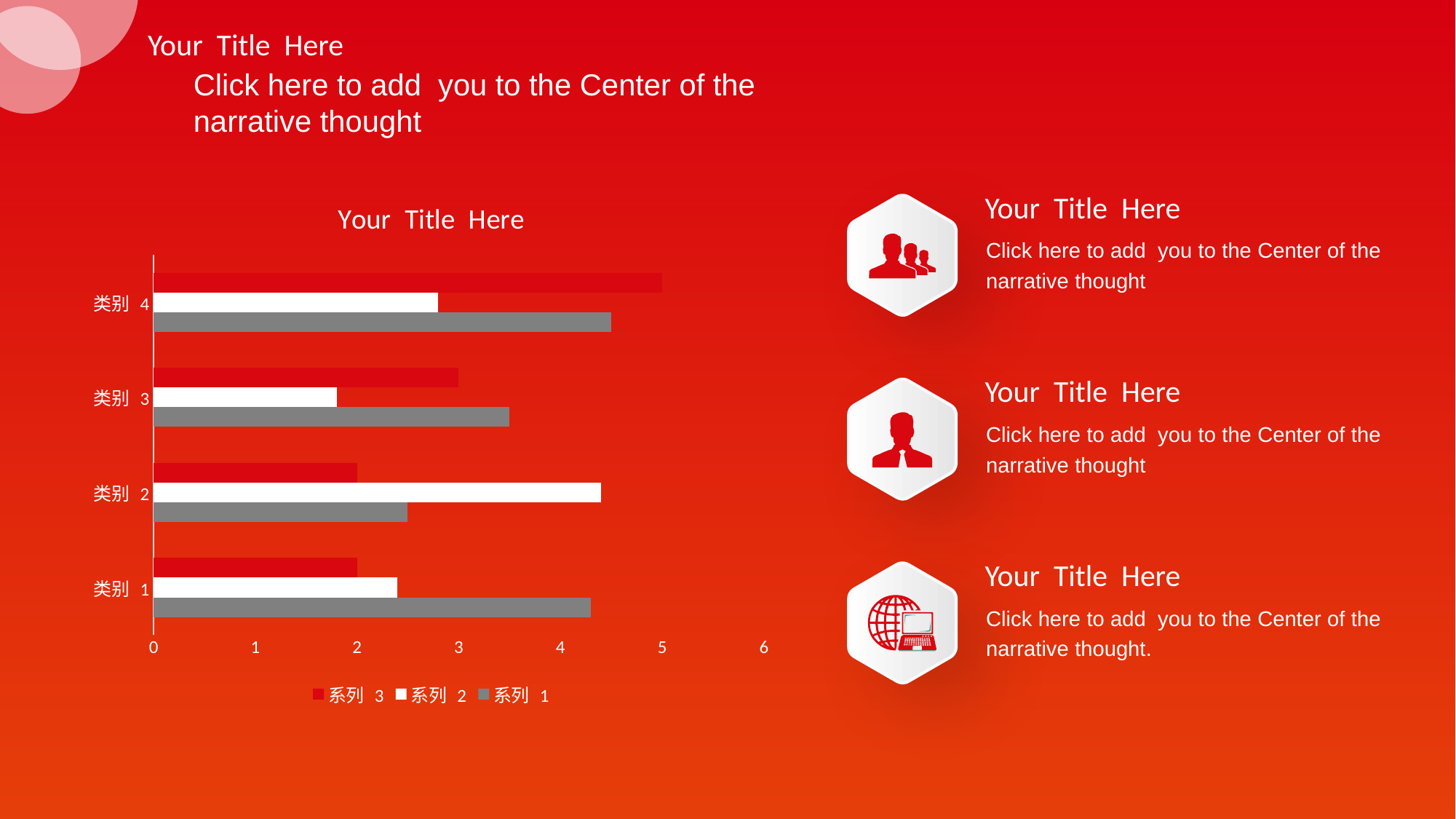

Your  Title  Here
Click here to add  you to the Center of the
narrative thought

### Chart: Your  Title  Here

| Category | 系列 1 | 系列 2 | 系列 3 |
|---|---|---|---|
| 类别 1 | 4.3 | 2.4 | 2.0 |
| 类别 2 | 2.5 | 4.4 | 2.0 |
| 类别 3 | 3.5 | 1.8 | 3.0 |
| 类别 4 | 4.5 | 2.8 | 5.0 |
Your  Title  Here

Click here to add  you to the Center of the  narrative thought
Your  Title  Here

Click here to add  you to the Center of the  narrative thought
Your  Title  Here

Click here to add  you to the Center of the  narrative thought.